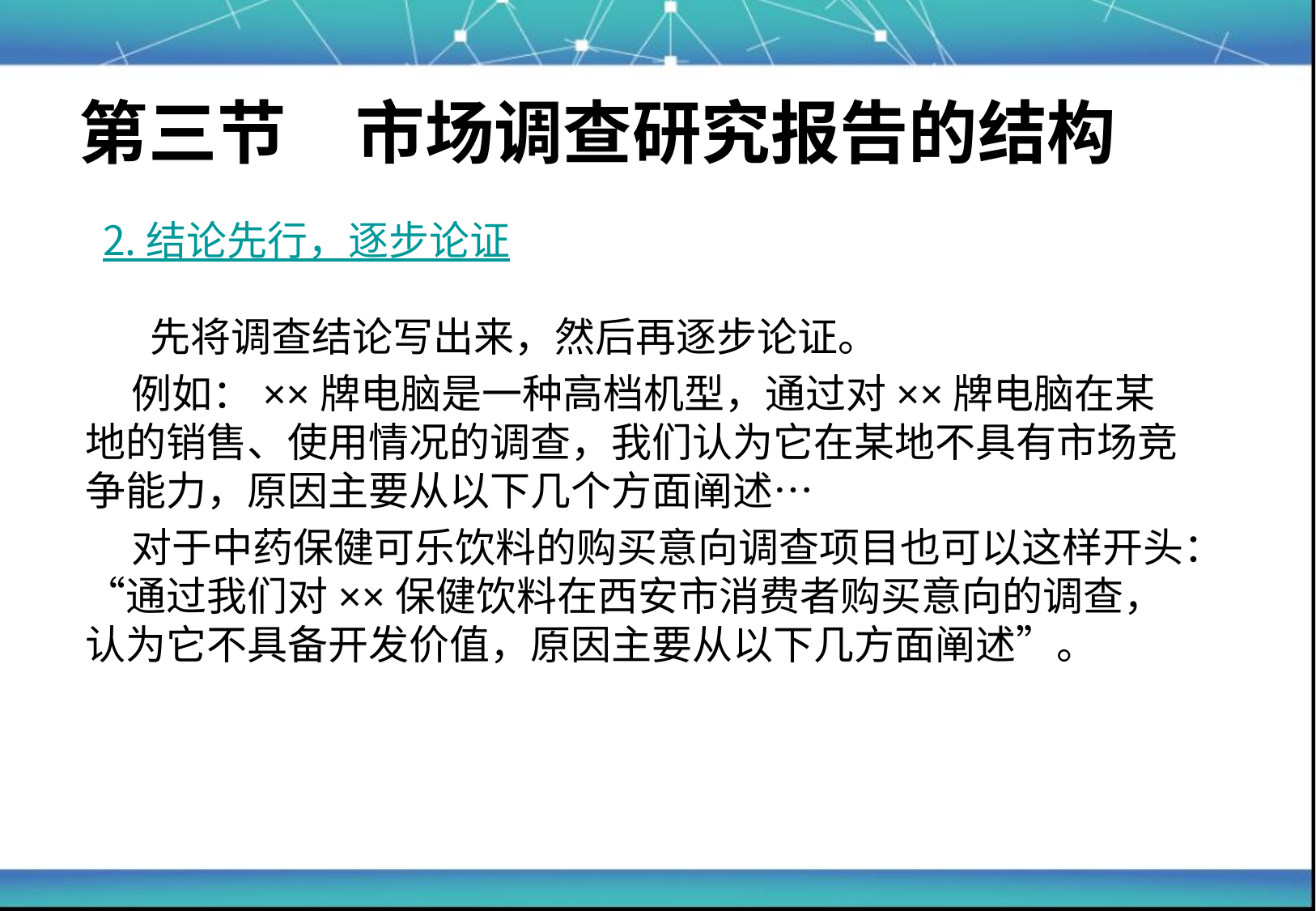

第三节　市场调查研究报告的结构
# 2. 结论先行，逐步论证
      先将调查结论写出来，然后再逐步论证。
    例如：××牌电脑是一种高档机型，通过对××牌电脑在某地的销售、使用情况的调查，我们认为它在某地不具有市场竞争能力，原因主要从以下几个方面阐述…
    对于中药保健可乐饮料的购买意向调查项目也可以这样开头：“通过我们对××保健饮料在西安市消费者购买意向的调查，认为它不具备开发价值，原因主要从以下几方面阐述”。